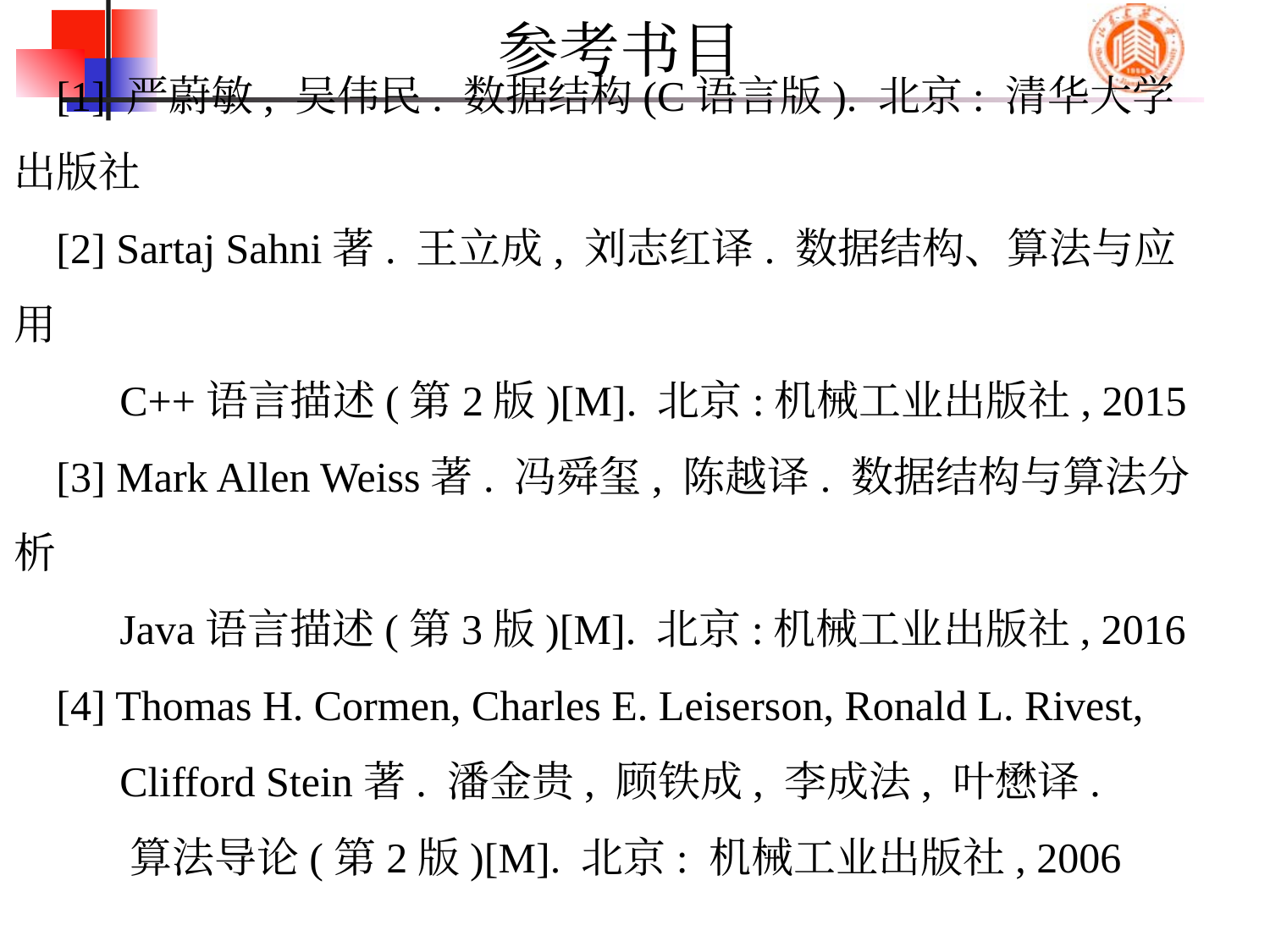

# 参考书目
[1] 严蔚敏, 吴伟民. 数据结构(C语言版). 北京: 清华大学出版社
[2] Sartaj Sahni著. 王立成, 刘志红译. 数据结构、算法与应用
      C++语言描述(第2版)[M]. 北京:机械工业出版社, 2015
[3] Mark Allen Weiss著. 冯舜玺, 陈越译. 数据结构与算法分析
      Java语言描述(第3版)[M]. 北京:机械工业出版社, 2016
[4] Thomas H. Cormen, Charles E. Leiserson, Ronald L. Rivest,
      Clifford Stein著. 潘金贵, 顾铁成, 李成法, 叶懋译.
      算法导论(第2版)[M]. 北京: 机械工业出版社, 2006